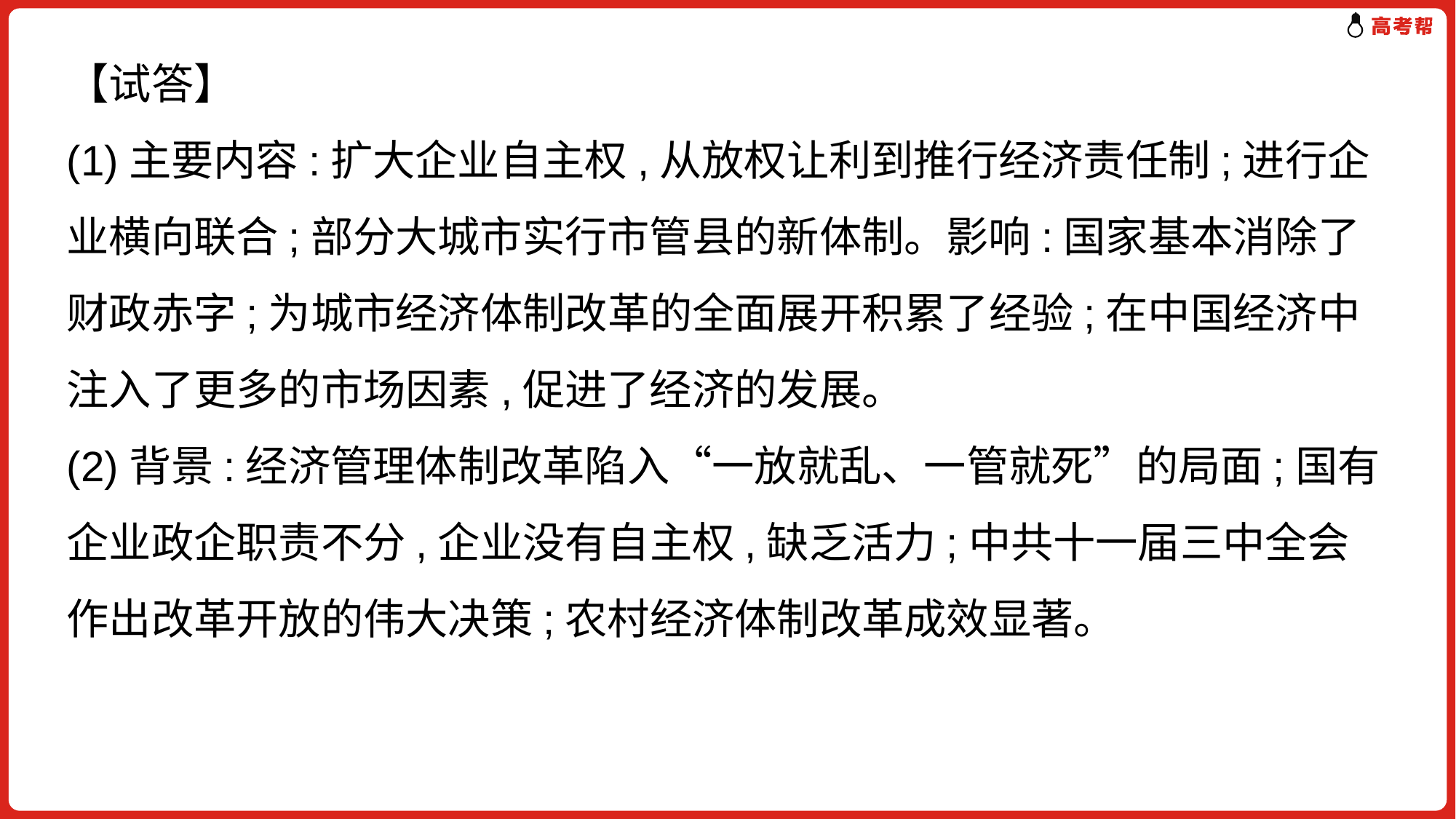

【试答】
(1)主要内容:扩大企业自主权,从放权让利到推行经济责任制;进行企业横向联合;部分大城市实行市管县的新体制。影响:国家基本消除了财政赤字;为城市经济体制改革的全面展开积累了经验;在中国经济中注入了更多的市场因素,促进了经济的发展。
(2)背景:经济管理体制改革陷入“一放就乱、一管就死”的局面;国有企业政企职责不分,企业没有自主权,缺乏活力;中共十一届三中全会作出改革开放的伟大决策;农村经济体制改革成效显著。